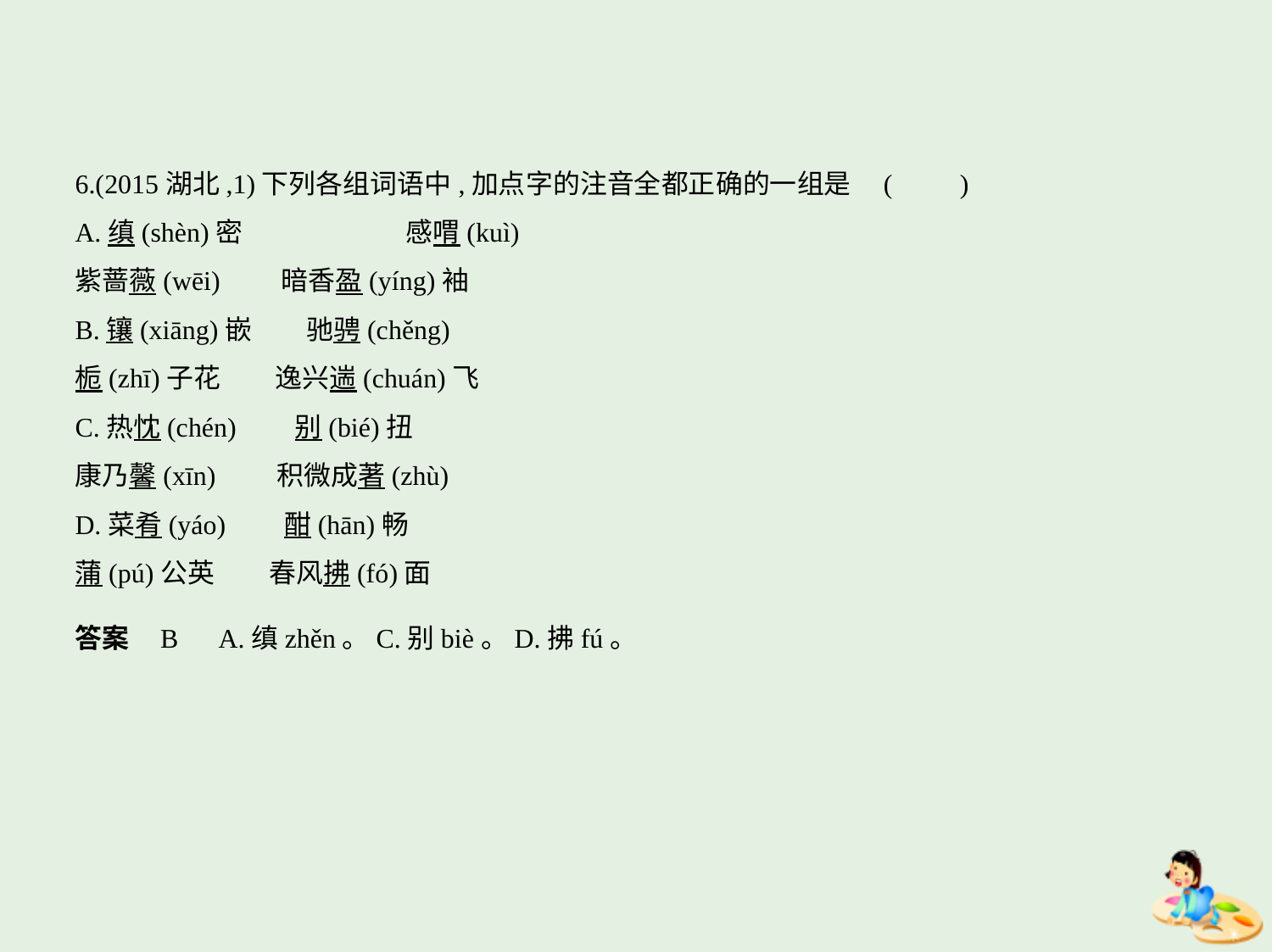

6.(2015湖北,1)下列各组词语中,加点字的注音全都正确的一组是 (　　)
A.缜(shèn)密　　　　　　感喟(kuì)
紫蔷薇(wēi)　　暗香盈(yíng)袖
B.镶(xiāng)嵌　　驰骋(chěng)
栀(zhī)子花　　逸兴遄(chuán)飞
C.热忱(chén)　    别(bié)扭
康乃馨(xīn)　　积微成著(zhù)
D.菜肴(yáo)　    酣(hān)畅
蒲(pú)公英　　春风拂(fó)面
答案    B　A.缜zhěn。C.别biè。D.拂fú。